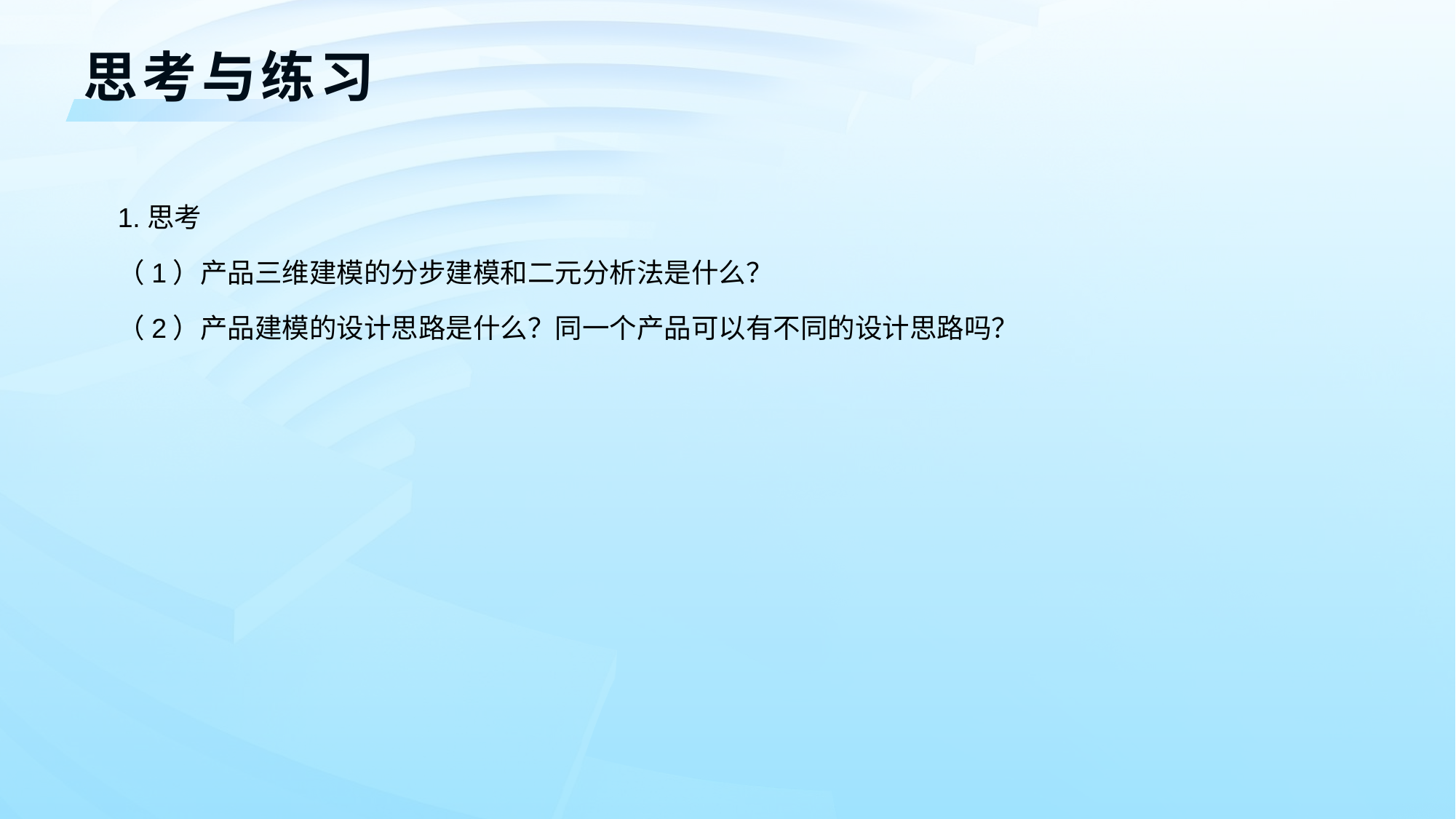

思考与练习
1.思考
（1）产品三维建模的分步建模和二元分析法是什么？
（2）产品建模的设计思路是什么？同一个产品可以有不同的设计思路吗？